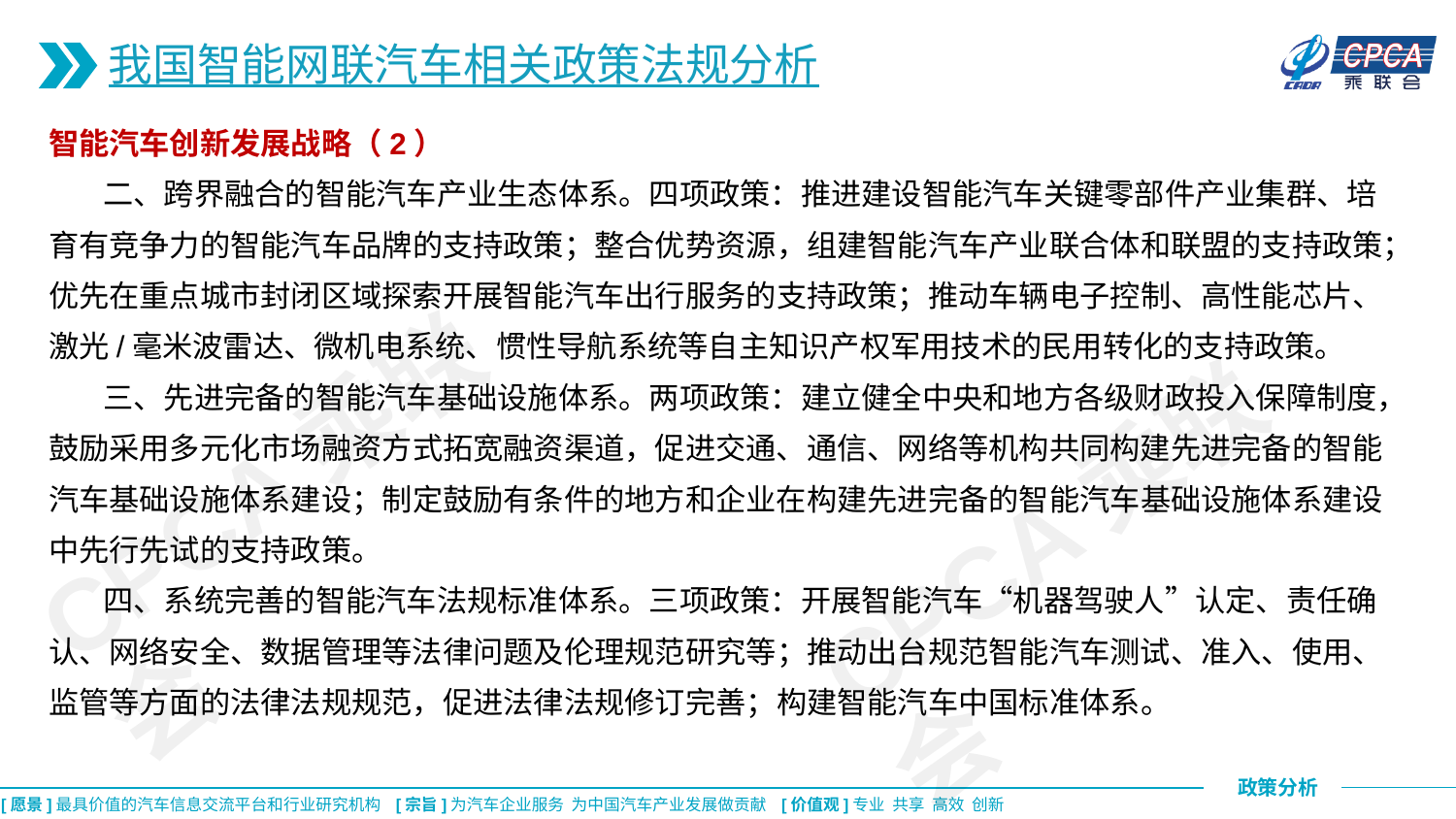

我国智能网联汽车相关政策法规分析
智能汽车创新发展战略（2）
       二、跨界融合的智能汽车产业生态体系。四项政策：推进建设智能汽车关键零部件产业集群、培育有竞争力的智能汽车品牌的支持政策；整合优势资源，组建智能汽车产业联合体和联盟的支持政策；优先在重点城市封闭区域探索开展智能汽车出行服务的支持政策；推动车辆电子控制、高性能芯片、激光/毫米波雷达、微机电系统、惯性导航系统等自主知识产权军用技术的民用转化的支持政策。
       三、先进完备的智能汽车基础设施体系。两项政策：建立健全中央和地方各级财政投入保障制度，鼓励采用多元化市场融资方式拓宽融资渠道，促进交通、通信、网络等机构共同构建先进完备的智能汽车基础设施体系建设；制定鼓励有条件的地方和企业在构建先进完备的智能汽车基础设施体系建设中先行先试的支持政策。
       四、系统完善的智能汽车法规标准体系。三项政策：开展智能汽车“机器驾驶人”认定、责任确认、网络安全、数据管理等法律问题及伦理规范研究等；推动出台规范智能汽车测试、准入、使用、监管等方面的法律法规规范，促进法律法规修订完善；构建智能汽车中国标准体系。
CPCA乘联会
CPCA乘联会